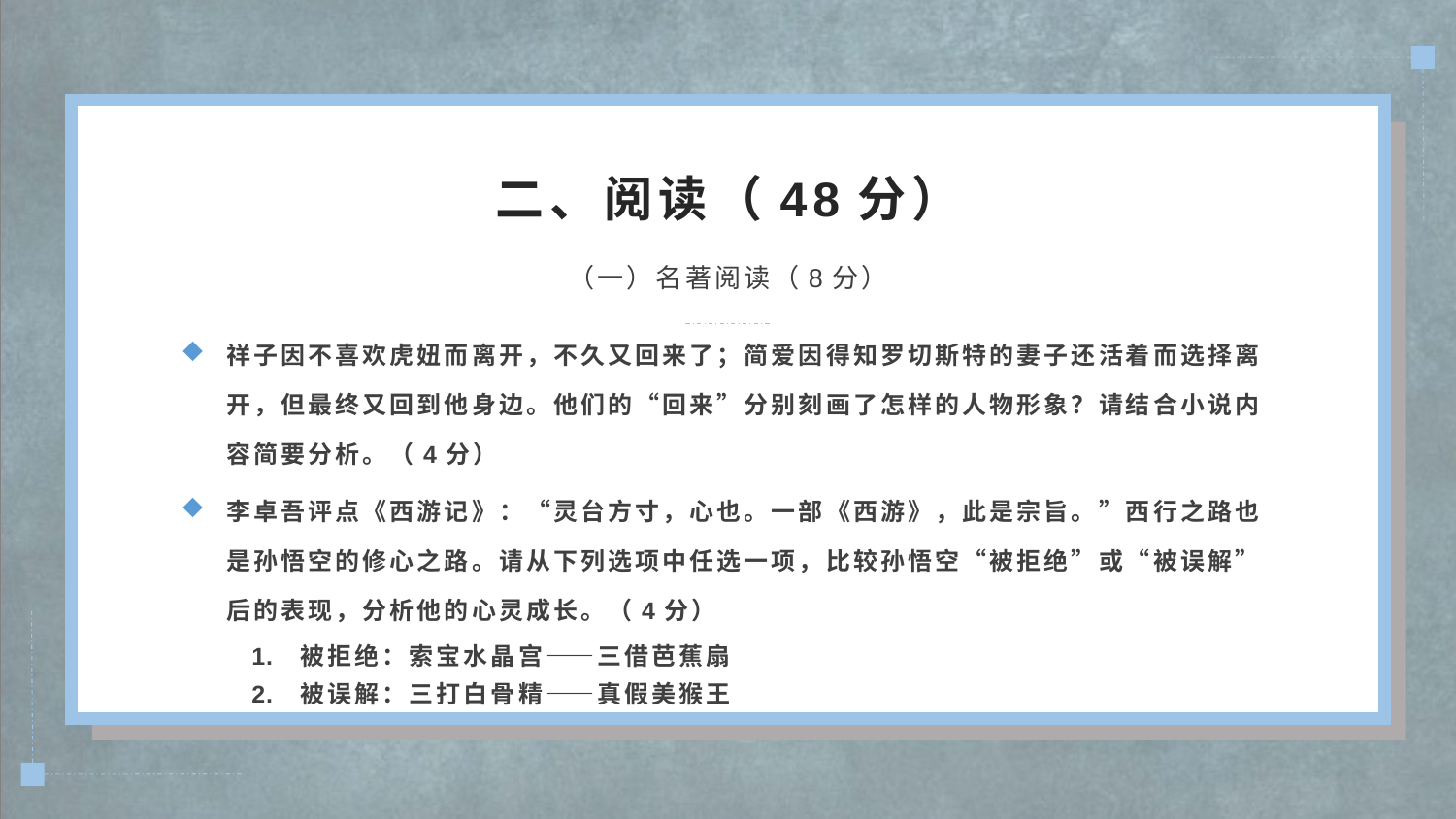

二、阅读（48分）
（一）名著阅读（8分）
祥子因不喜欢虎妞而离开，不久又回来了；简爱因得知罗切斯特的妻子还活着而选择离开，但最终又回到他身边。他们的“回来”分别刻画了怎样的人物形象？请结合小说内容简要分析。（4分）
李卓吾评点《西游记》：“灵台方寸，心也。一部《西游》，此是宗旨。”西行之路也是孙悟空的修心之路。请从下列选项中任选一项，比较孙悟空“被拒绝”或“被误解”后的表现，分析他的心灵成长。（4分）
被拒绝：索宝水晶宫——三借芭蕉扇
被误解：三打白骨精——真假美猴王